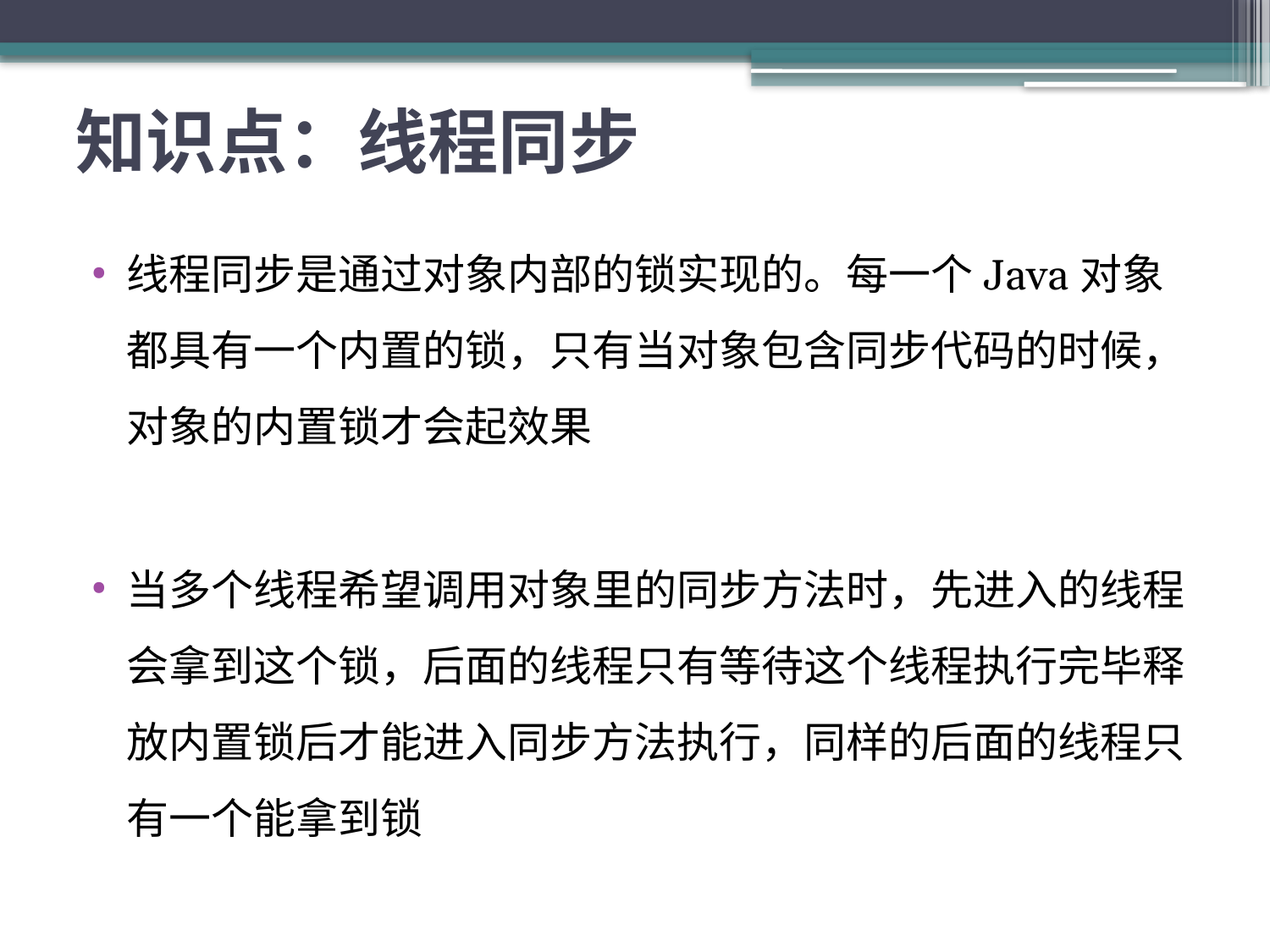

# 知识点：线程同步
线程同步是通过对象内部的锁实现的。每一个Java对象都具有一个内置的锁，只有当对象包含同步代码的时候，对象的内置锁才会起效果

当多个线程希望调用对象里的同步方法时，先进入的线程会拿到这个锁，后面的线程只有等待这个线程执行完毕释放内置锁后才能进入同步方法执行，同样的后面的线程只有一个能拿到锁